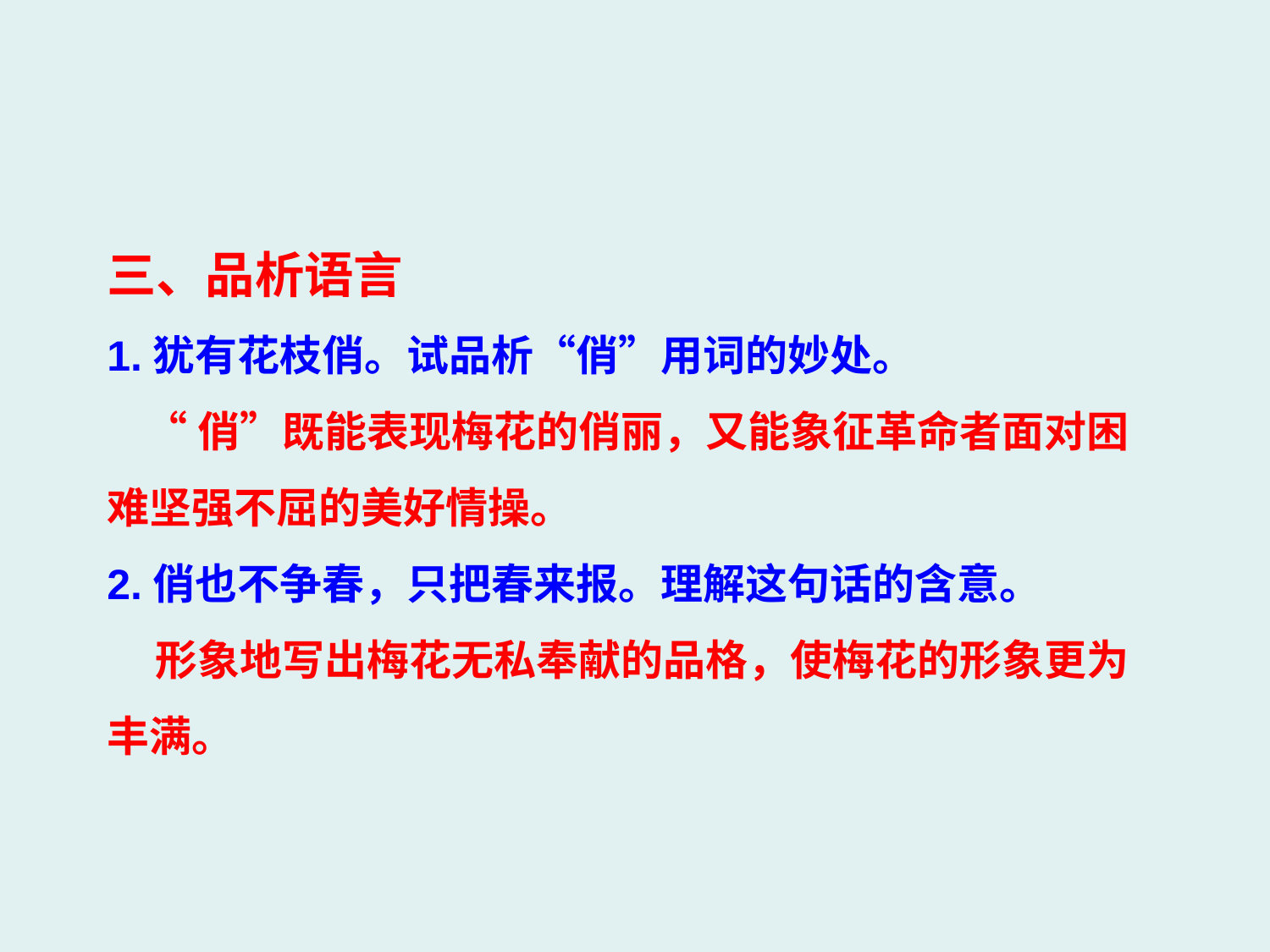

三、品析语言
1.犹有花枝俏。试品析“俏”用词的妙处。
    “俏”既能表现梅花的俏丽，又能象征革命者面对困难坚强不屈的美好情操。
2.俏也不争春，只把春来报。理解这句话的含意。
    形象地写出梅花无私奉献的品格，使梅花的形象更为丰满。